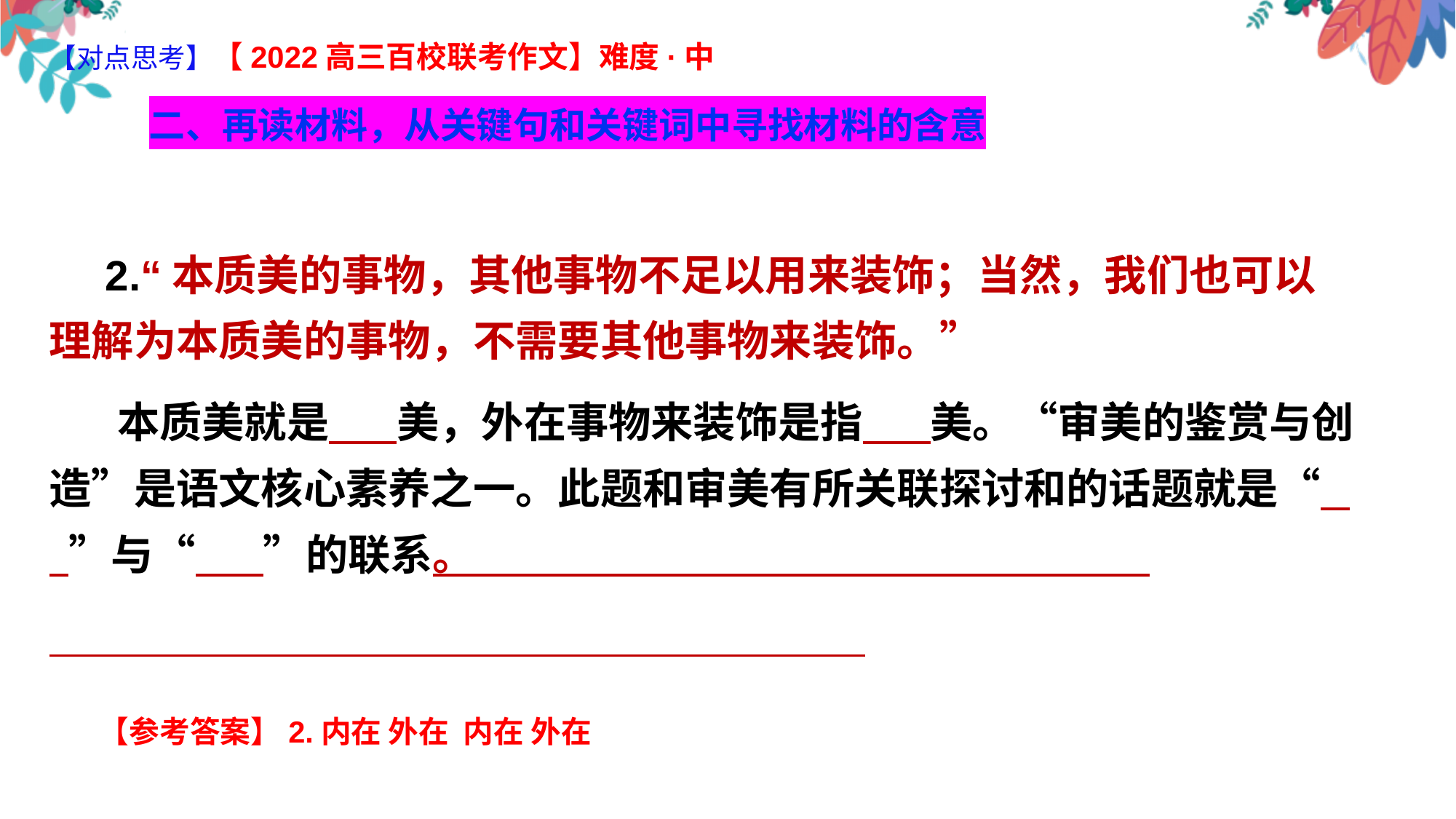

【对点思考】【2022高三百校联考作文】难度·中
             二、再读材料，从关键句和关键词中寻找材料的含意

     2.“本质美的事物，其他事物不足以用来装饰；当然，我们也可以理解为本质美的事物，不需要其他事物来装饰。”
      本质美就是       美，外在事物来装饰是指       美。“审美的鉴赏与创造”是语文核心素养之一。此题和审美有所关联探讨和的话题就是“      ”与“       ”的联系。

   【参考答案】2.内在 外在  内在 外在